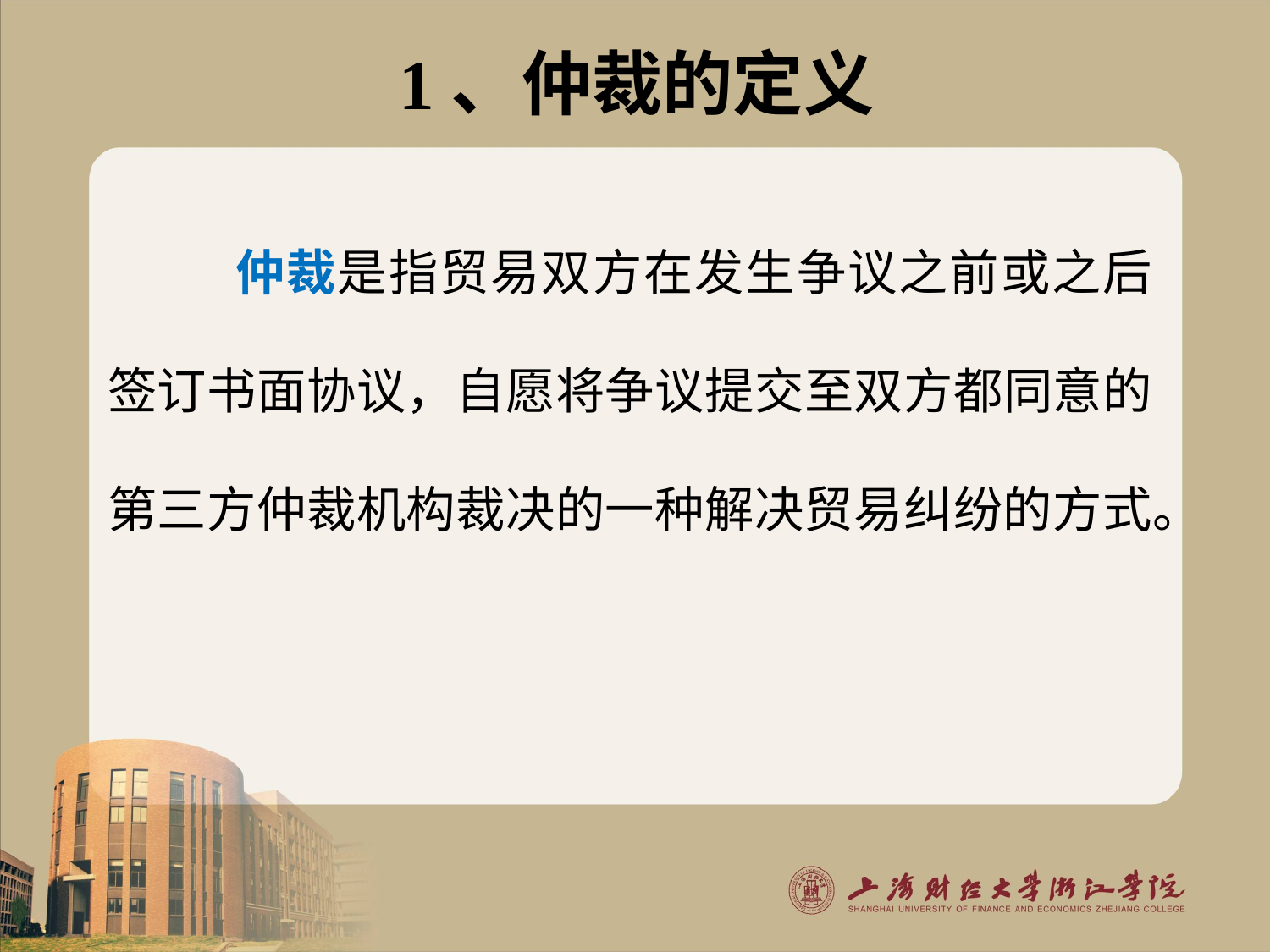

# 1、仲裁的定义
         仲裁是指贸易双方在发生争议之前或之后签订书面协议，自愿将争议提交至双方都同意的第三方仲裁机构裁决的一种解决贸易纠纷的方式。